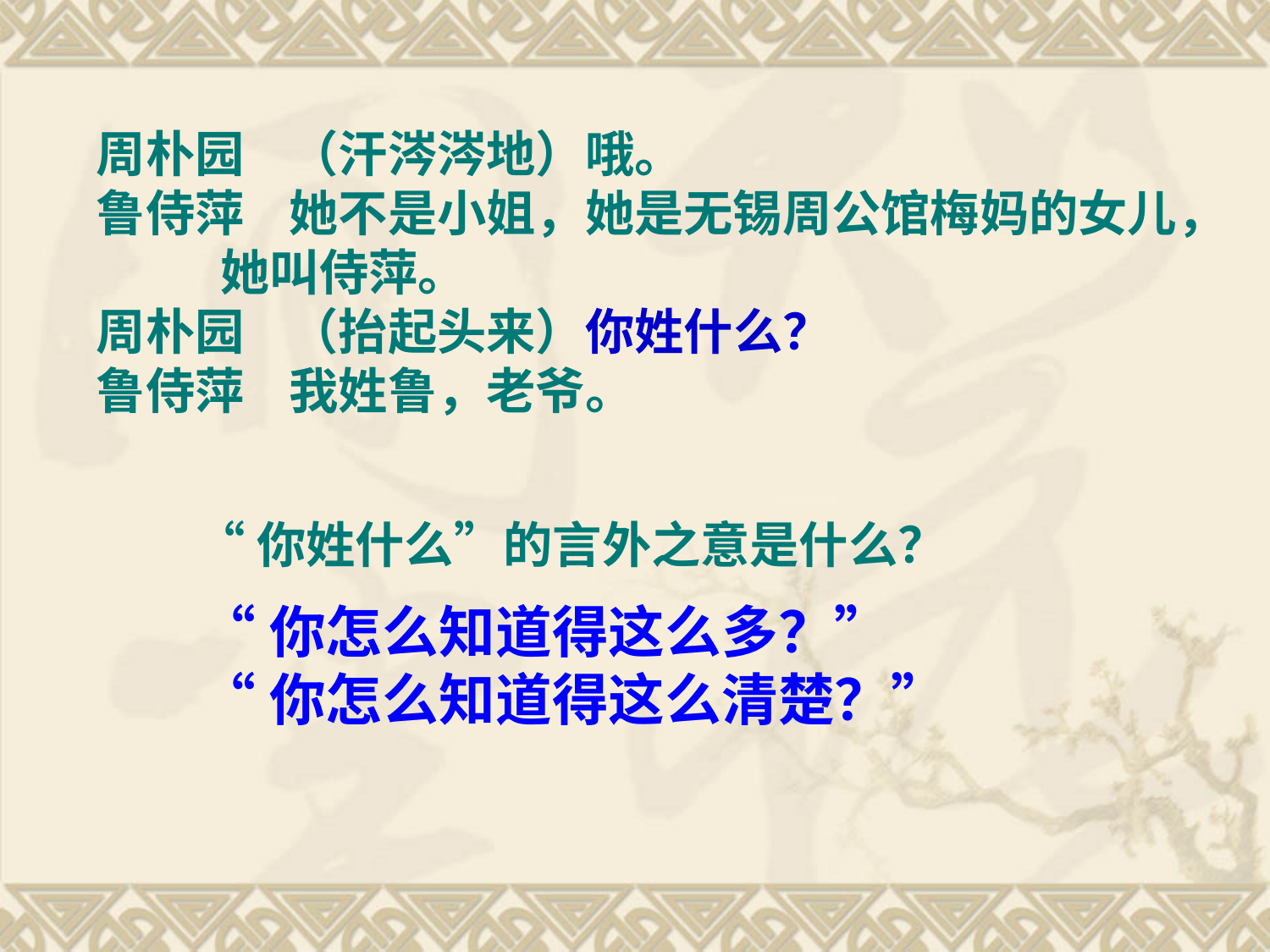

周朴园    （汗涔涔地）哦。
鲁侍萍    她不是小姐，她是无锡周公馆梅妈的女儿，
          她叫侍萍。
周朴园    （抬起头来）你姓什么？
鲁侍萍    我姓鲁，老爷。
“你姓什么”的言外之意是什么？
“你怎么知道得这么多？”
“你怎么知道得这么清楚？”